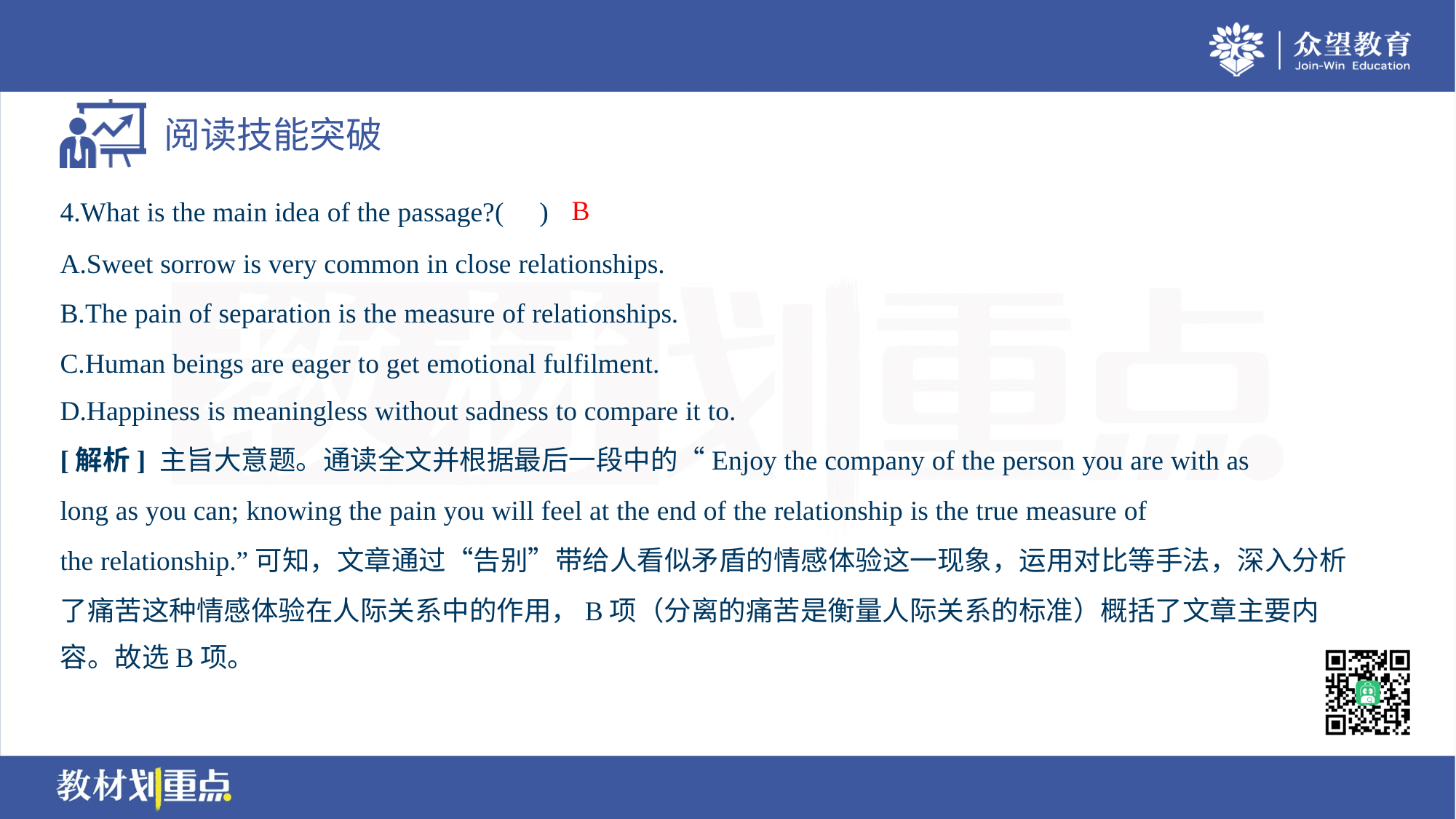

B
4.What is the main idea of the passage?(     )
A.Sweet sorrow is very common in close relationships.
B.The pain of separation is the measure of relationships.
C.Human beings are eager to get emotional fulfilment.
D.Happiness is meaningless without sadness to compare it to.
[解析] 主旨大意题。通读全文并根据最后一段中的“Enjoy the company of the person you are with as
long as you can; knowing the pain you will feel at the end of the relationship is the true measure of
the relationship.”可知，文章通过“告别”带给人看似矛盾的情感体验这一现象，运用对比等手法，深入分析
了痛苦这种情感体验在人际关系中的作用，B项（分离的痛苦是衡量人际关系的标准）概括了文章主要内
容。故选B项。